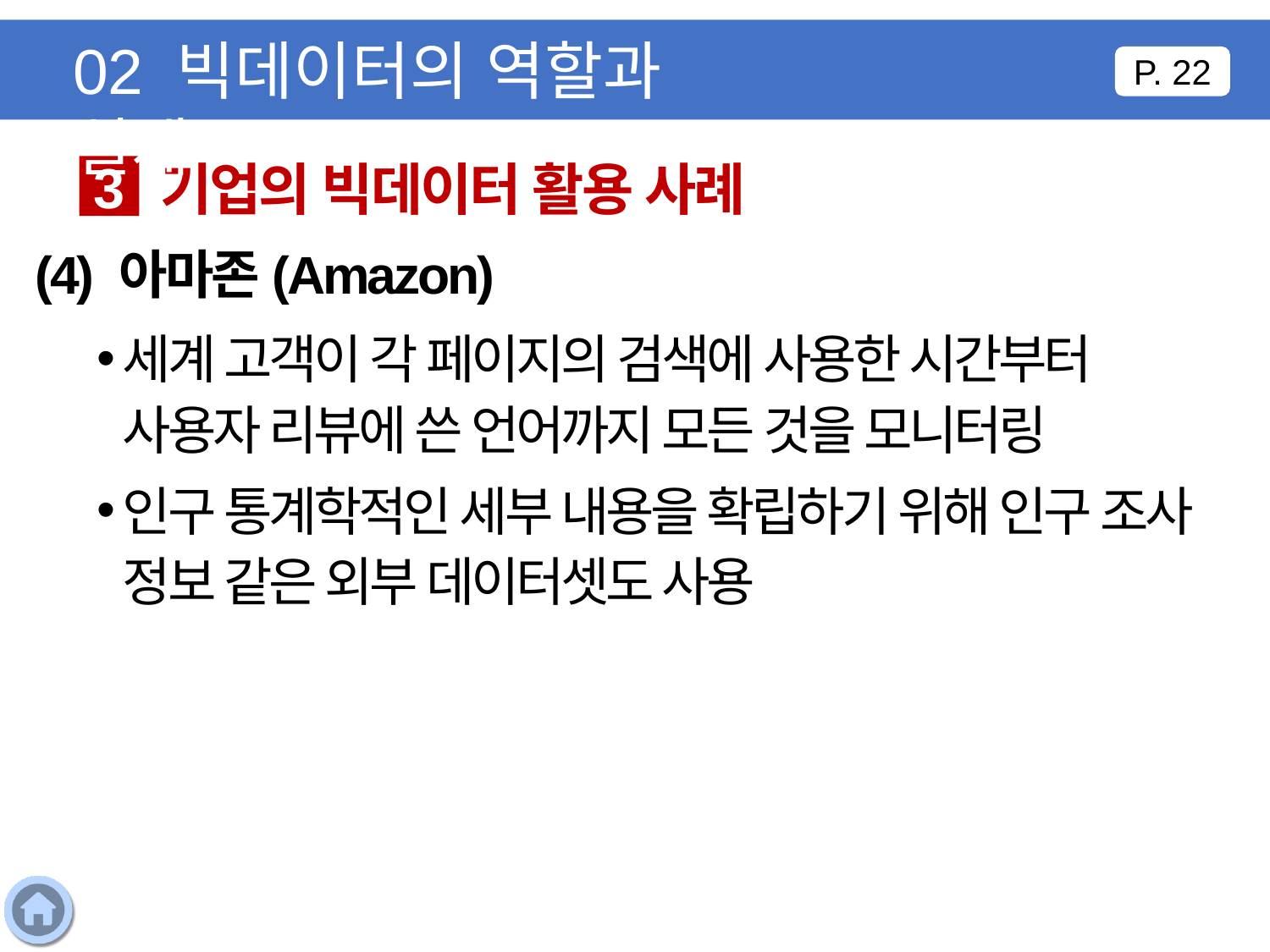

02 빅데이터의 역할과 실제
P. 22
기업의 빅데이터 활용 사례
3
(4) 아마존(Amazon)
세계 고객이 각 페이지의 검색에 사용한 시간부터  사용자 리뷰에 쓴 언어까지 모든 것을 모니터링
인구 통계학적인 세부 내용을 확립하기 위해 인구 조사 정보 같은 외부 데이터셋도 사용